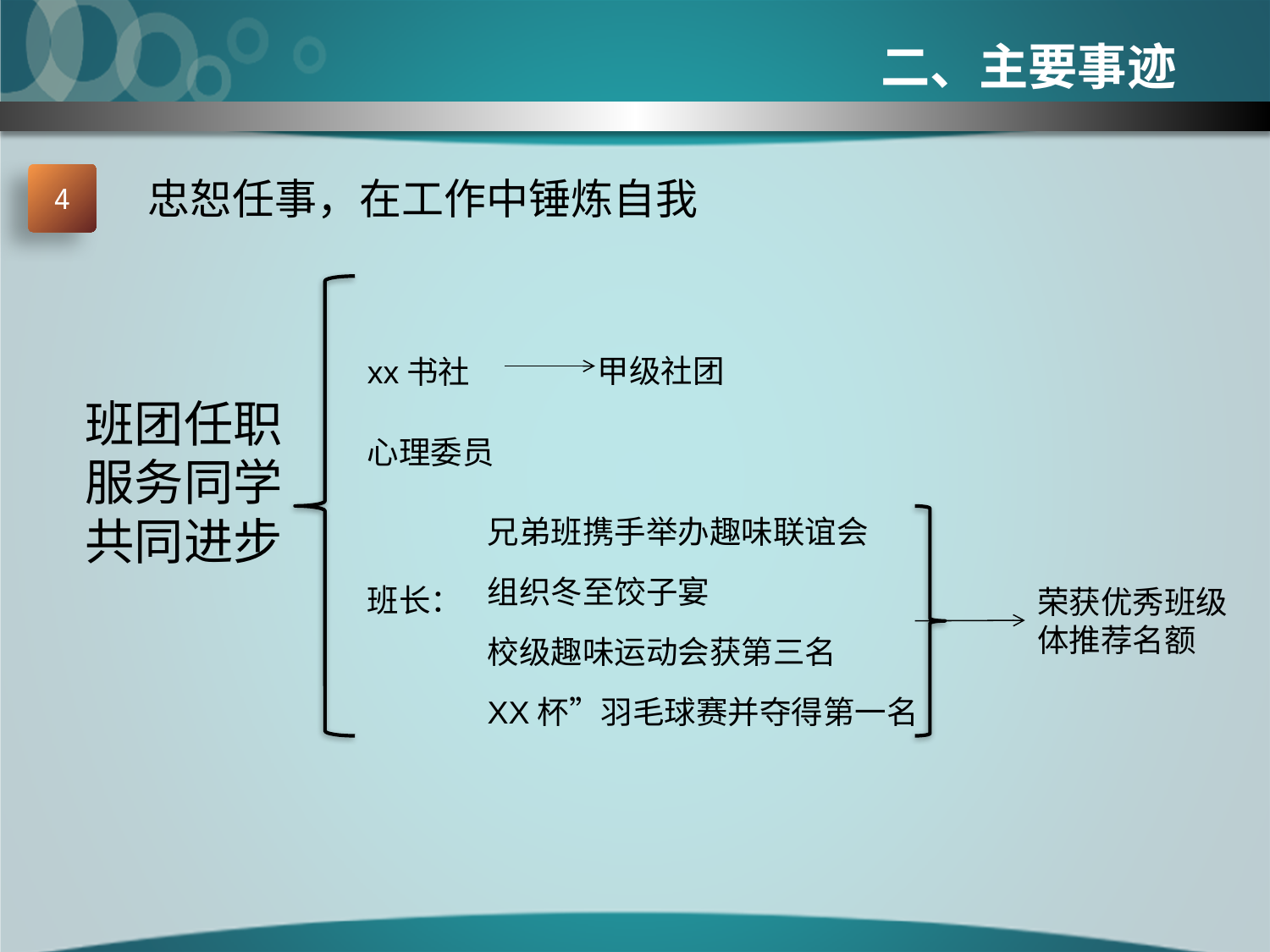

二、主要事迹
4
忠恕任事，在工作中锤炼自我

甲级社团
xx书社

 班团任职
 服务同学
 共同进步
心理委员

兄弟班携手举办趣味联谊会

组织冬至饺子宴
班长：
荣获优秀班级体推荐名额
校级趣味运动会获第三名
XX杯”羽毛球赛并夺得第一名